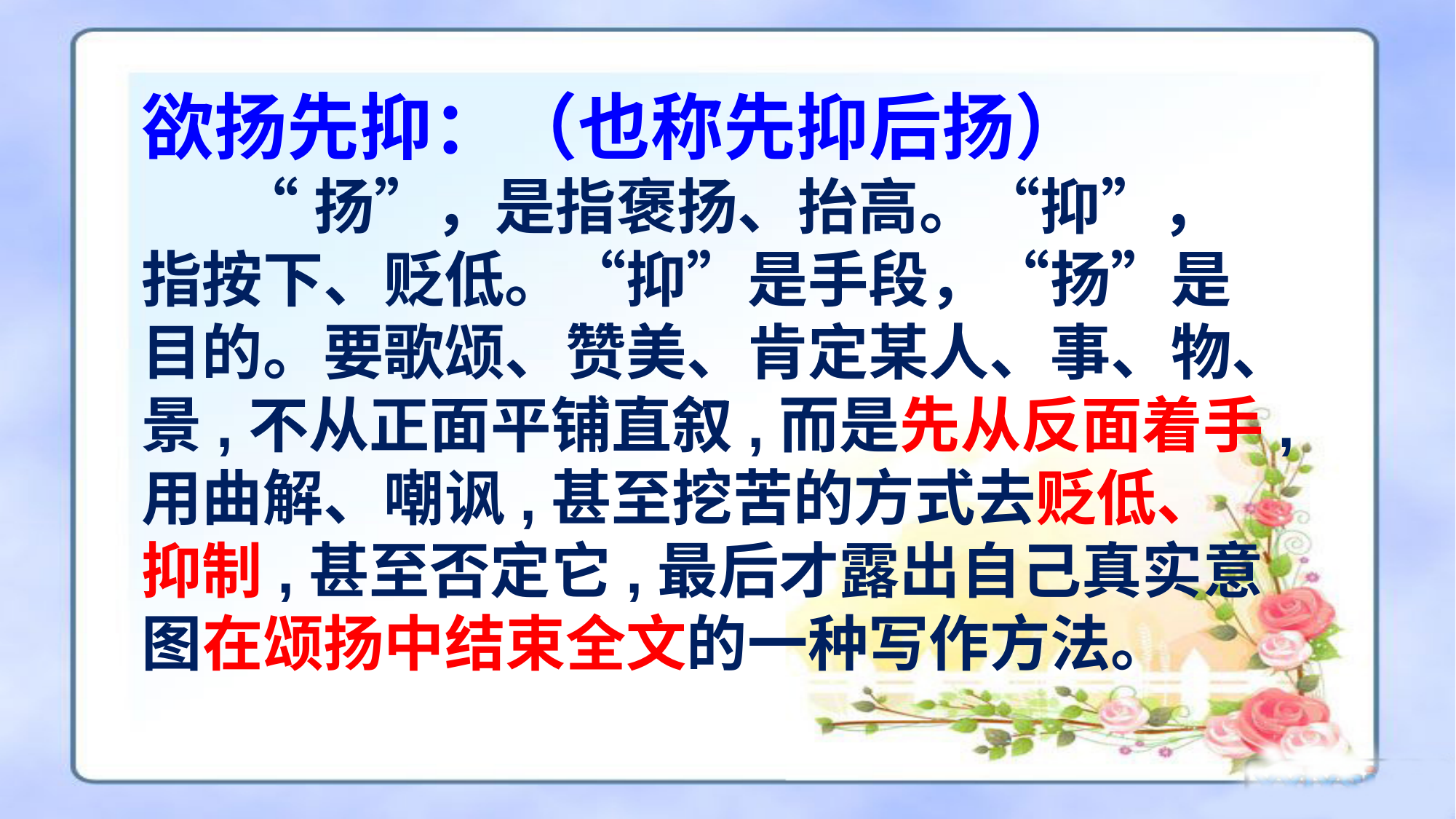

欲扬先抑：（也称先抑后扬）
       “扬”，是指褒扬、抬高。“抑”，指按下、贬低。“抑”是手段，“扬”是目的。要歌颂、赞美、肯定某人、事、物、景,不从正面平铺直叙,而是先从反面着手,用曲解、嘲讽,甚至挖苦的方式去贬低、抑制,甚至否定它,最后才露出自己真实意图在颂扬中结束全文的一种写作方法。